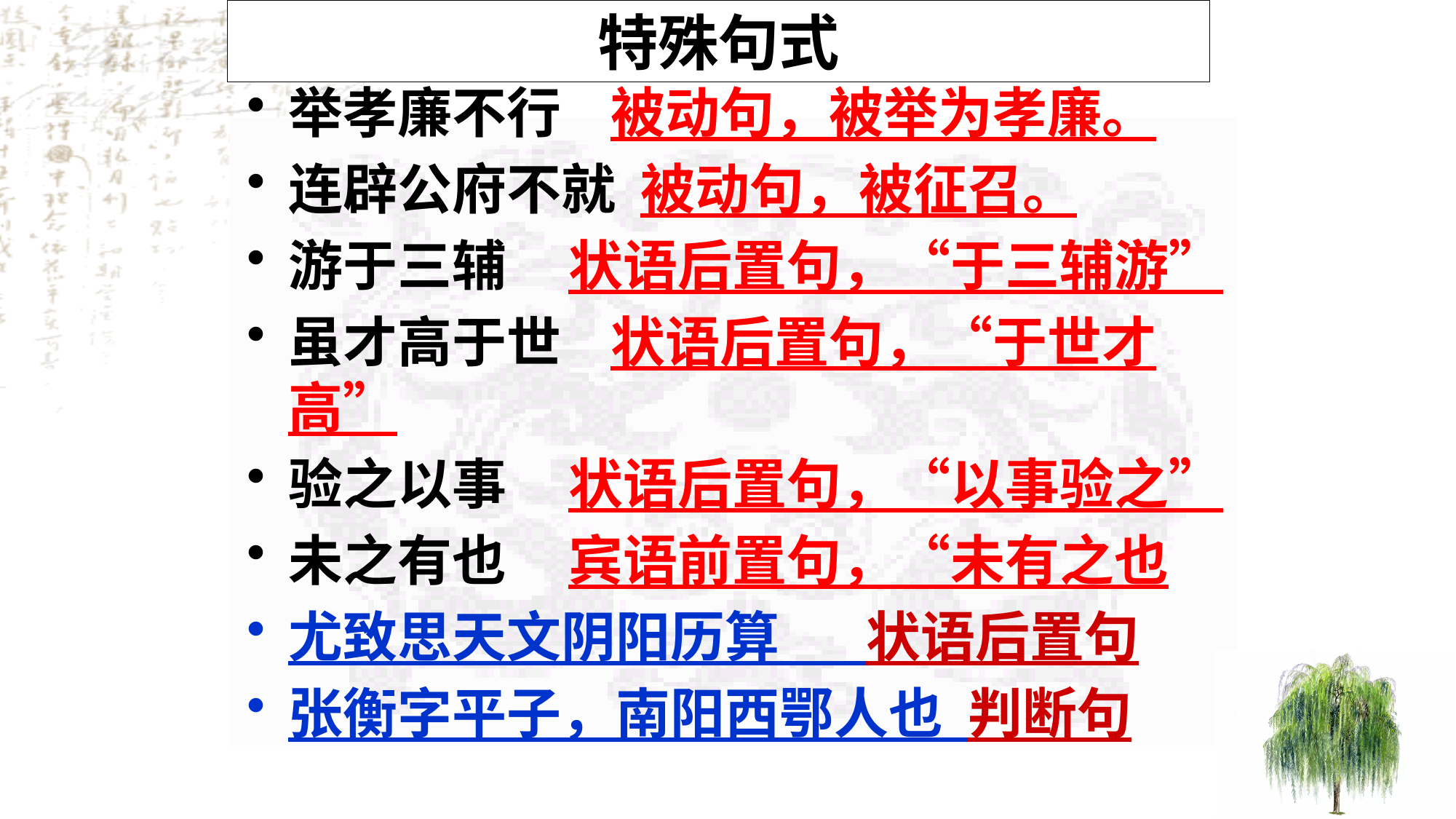

# 特殊句式
举孝廉不行    被动句，被举为孝廉。
连辟公府不就  被动句，被征召。
游于三辅     状语后置句，“于三辅游”
虽才高于世    状语后置句，“于世才高”
验之以事     状语后置句，“以事验之”
未之有也     宾语前置句，“未有之也
尤致思天文阴阳历算       状语后置句
张衡字平子，南阳西鄂人也  判断句